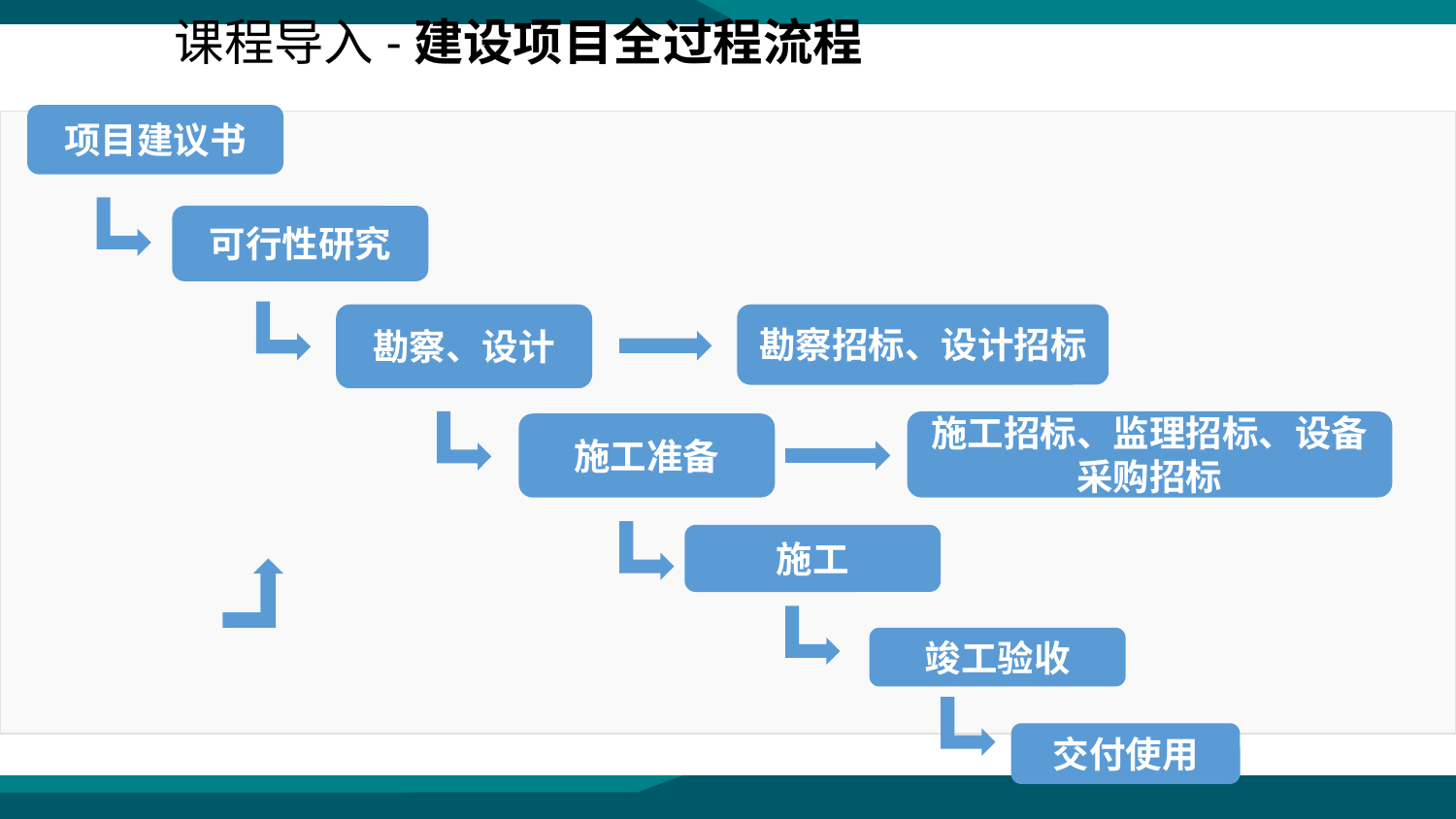

课程导入-建设项目全过程流程
项目建议书

可行性研究

勘察、设计
勘察招标、设计招标

施工招标、监理招标、设备采购招标

施工准备

施工

竣工验收

交付使用